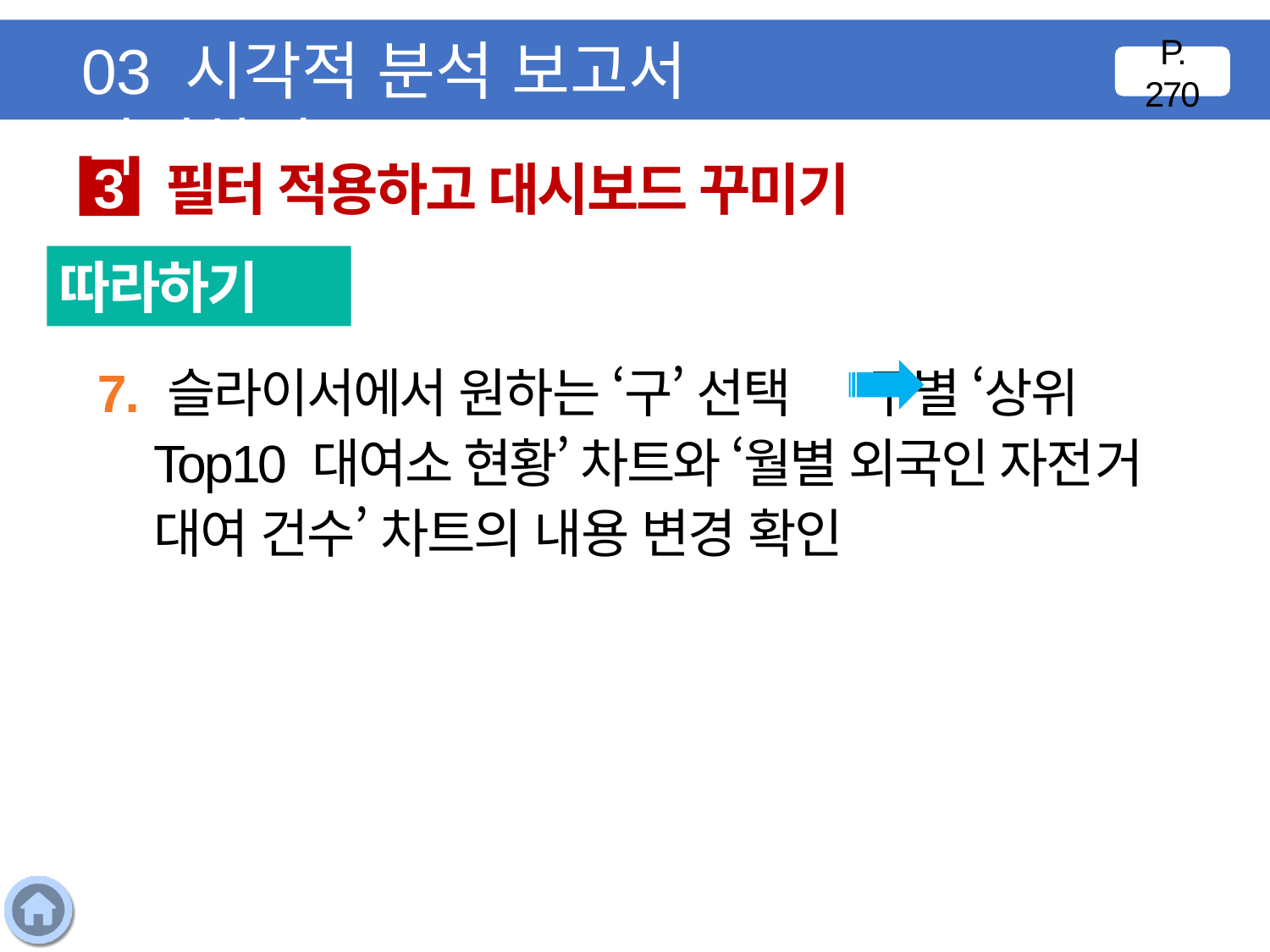

03 시각적 분석 보고서 작성하기
P. 270
필터 적용하고 대시보드 꾸미기
3
따라하기
7. 슬라이서에서 원하는 ‘구’ 선택      구별 ‘상위 Top10 대여소 현황’ 차트와 ‘월별 외국인 자전거 대여 건수’ 차트의 내용 변경 확인